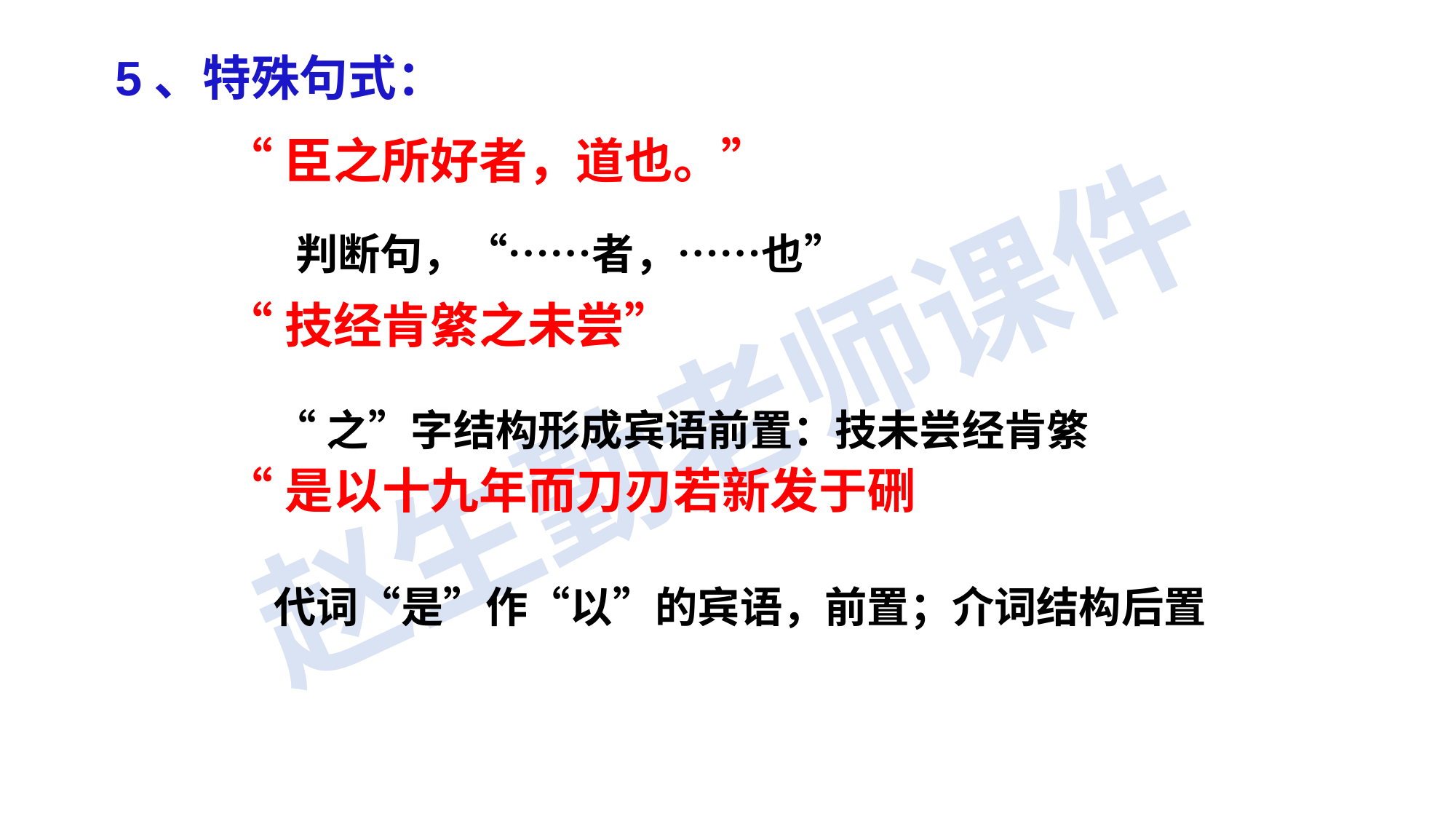

5、特殊句式：
	“臣之所好者，道也。”

	“技经肯綮之未尝”

	“是以十九年而刀刃若新发于硎
判断句，“……者，……也”
“之”字结构形成宾语前置：技未尝经肯綮

代词“是”作“以”的宾语，前置；介词结构后置